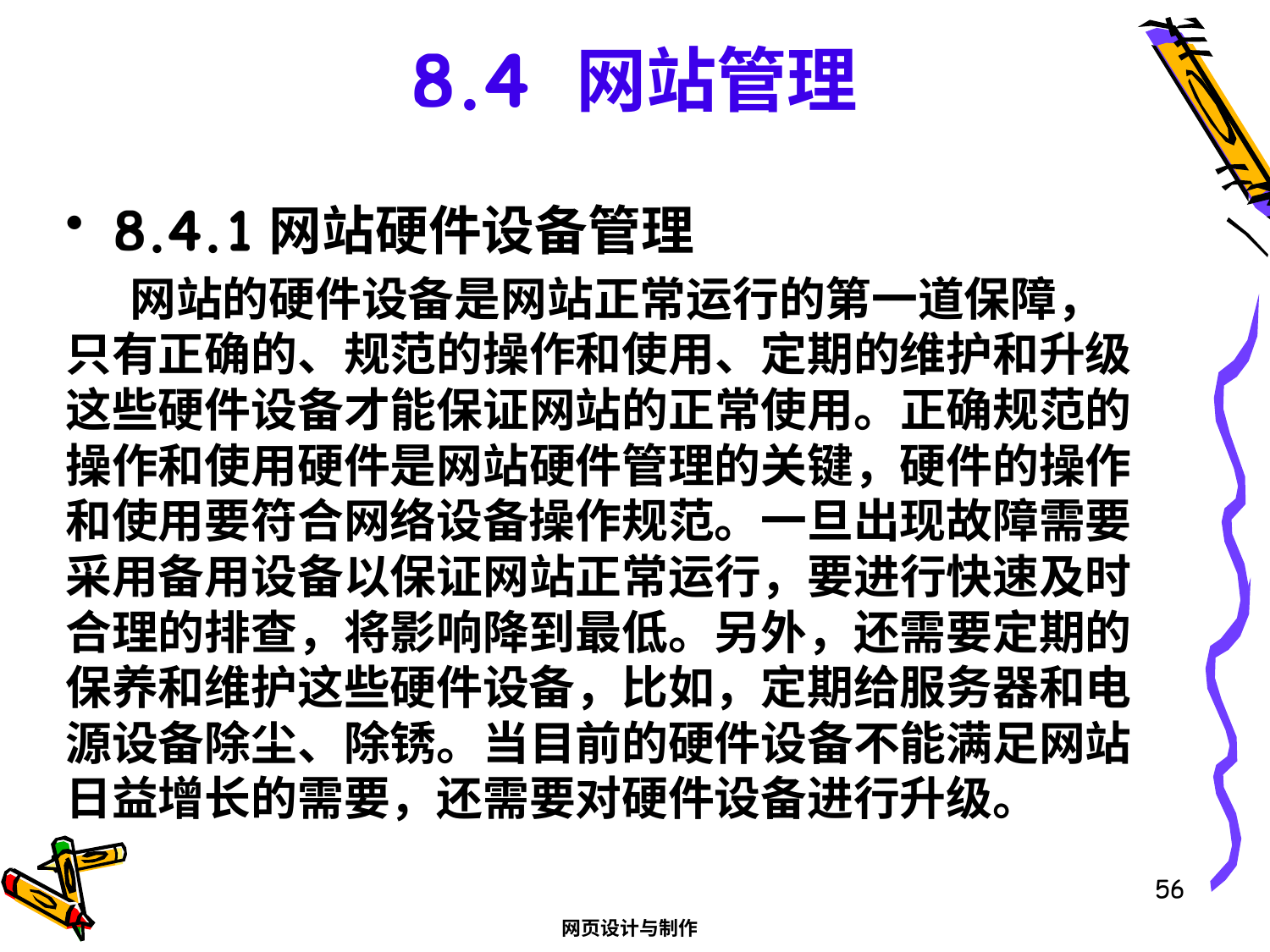

# 8.4 网站管理
8.4.1网站硬件设备管理
网站的硬件设备是网站正常运行的第一道保障，只有正确的、规范的操作和使用、定期的维护和升级这些硬件设备才能保证网站的正常使用。正确规范的操作和使用硬件是网站硬件管理的关键，硬件的操作和使用要符合网络设备操作规范。一旦出现故障需要采用备用设备以保证网站正常运行，要进行快速及时合理的排查，将影响降到最低。另外，还需要定期的保养和维护这些硬件设备，比如，定期给服务器和电源设备除尘、除锈。当目前的硬件设备不能满足网站日益增长的需要，还需要对硬件设备进行升级。
56
网页设计与制作